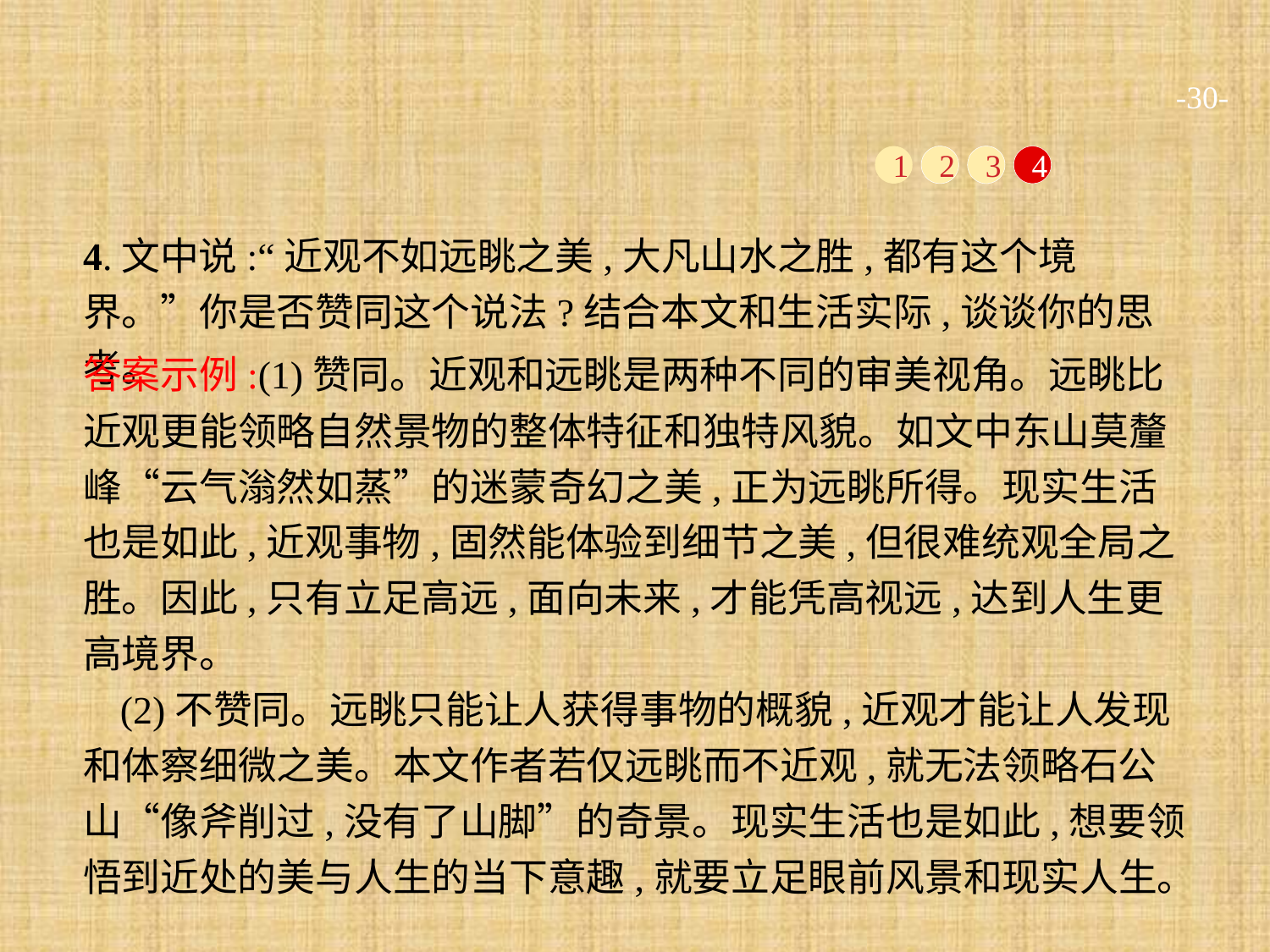

-30-
1
2
3
4
4.文中说:“近观不如远眺之美,大凡山水之胜,都有这个境界。”你是否赞同这个说法?结合本文和生活实际,谈谈你的思考。
答案示例:(1)赞同。近观和远眺是两种不同的审美视角。远眺比近观更能领略自然景物的整体特征和独特风貌。如文中东山莫釐峰“云气滃然如蒸”的迷蒙奇幻之美,正为远眺所得。现实生活也是如此,近观事物,固然能体验到细节之美,但很难统观全局之胜。因此,只有立足高远,面向未来,才能凭高视远,达到人生更高境界。
(2)不赞同。远眺只能让人获得事物的概貌,近观才能让人发现和体察细微之美。本文作者若仅远眺而不近观,就无法领略石公山“像斧削过,没有了山脚”的奇景。现实生活也是如此,想要领悟到近处的美与人生的当下意趣,就要立足眼前风景和现实人生。